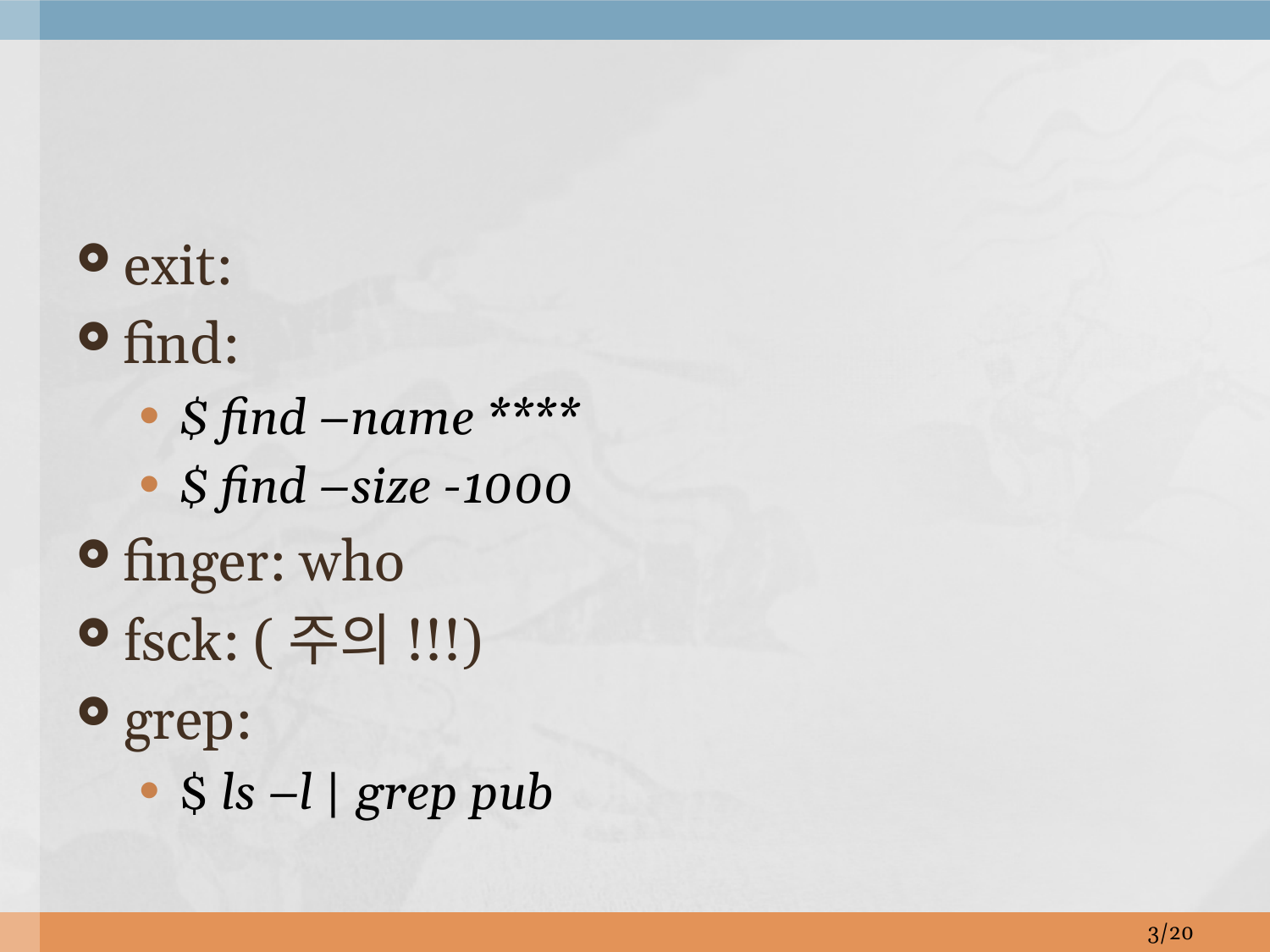

exit:
find:
$ find –name ****
$ find –size -1000
finger: who
fsck: (주의!!!)
grep:
$ ls –l | grep pub

3/20